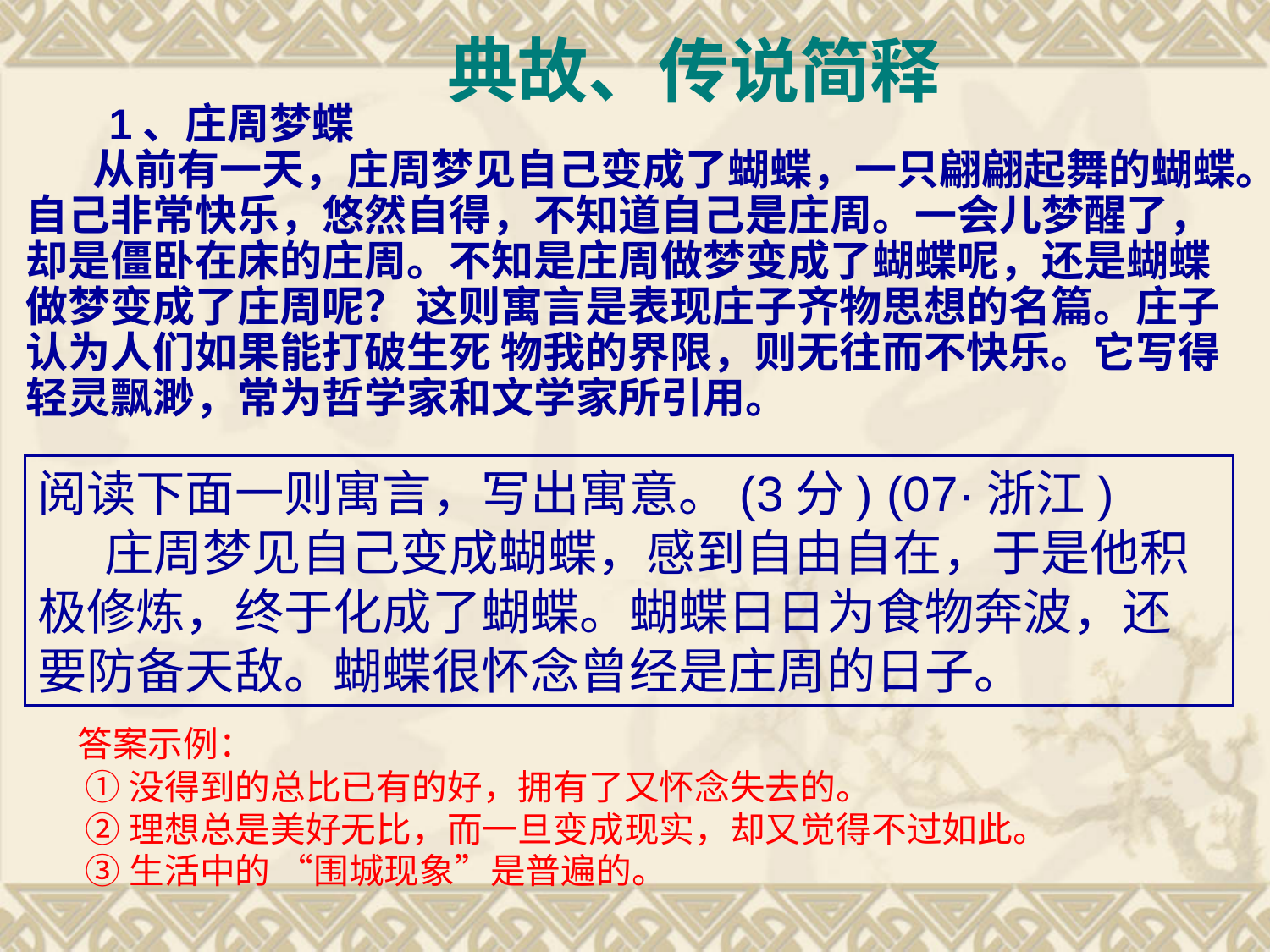

# 典故、传说简释
       1、庄周梦蝶
       从前有一天，庄周梦见自己变成了蝴蝶，一只翩翩起舞的蝴蝶。自己非常快乐，悠然自得，不知道自己是庄周。一会儿梦醒了，却是僵卧在床的庄周。不知是庄周做梦变成了蝴蝶呢，还是蝴蝶做梦变成了庄周呢？ 这则寓言是表现庄子齐物思想的名篇。庄子认为人们如果能打破生死 物我的界限，则无往而不快乐。它写得轻灵飘渺，常为哲学家和文学家所引用。
阅读下面一则寓言，写出寓意。(3分) (07·浙江)
     庄周梦见自己变成蝴蝶，感到自由自在，于是他积极修炼，终于化成了蝴蝶。蝴蝶日日为食物奔波，还要防备天敌。蝴蝶很怀念曾经是庄周的日子。
答案示例：
 ①没得到的总比已有的好，拥有了又怀念失去的。
 ②理想总是美好无比，而一旦变成现实，却又觉得不过如此。
 ③生活中的 “围城现象”是普遍的。